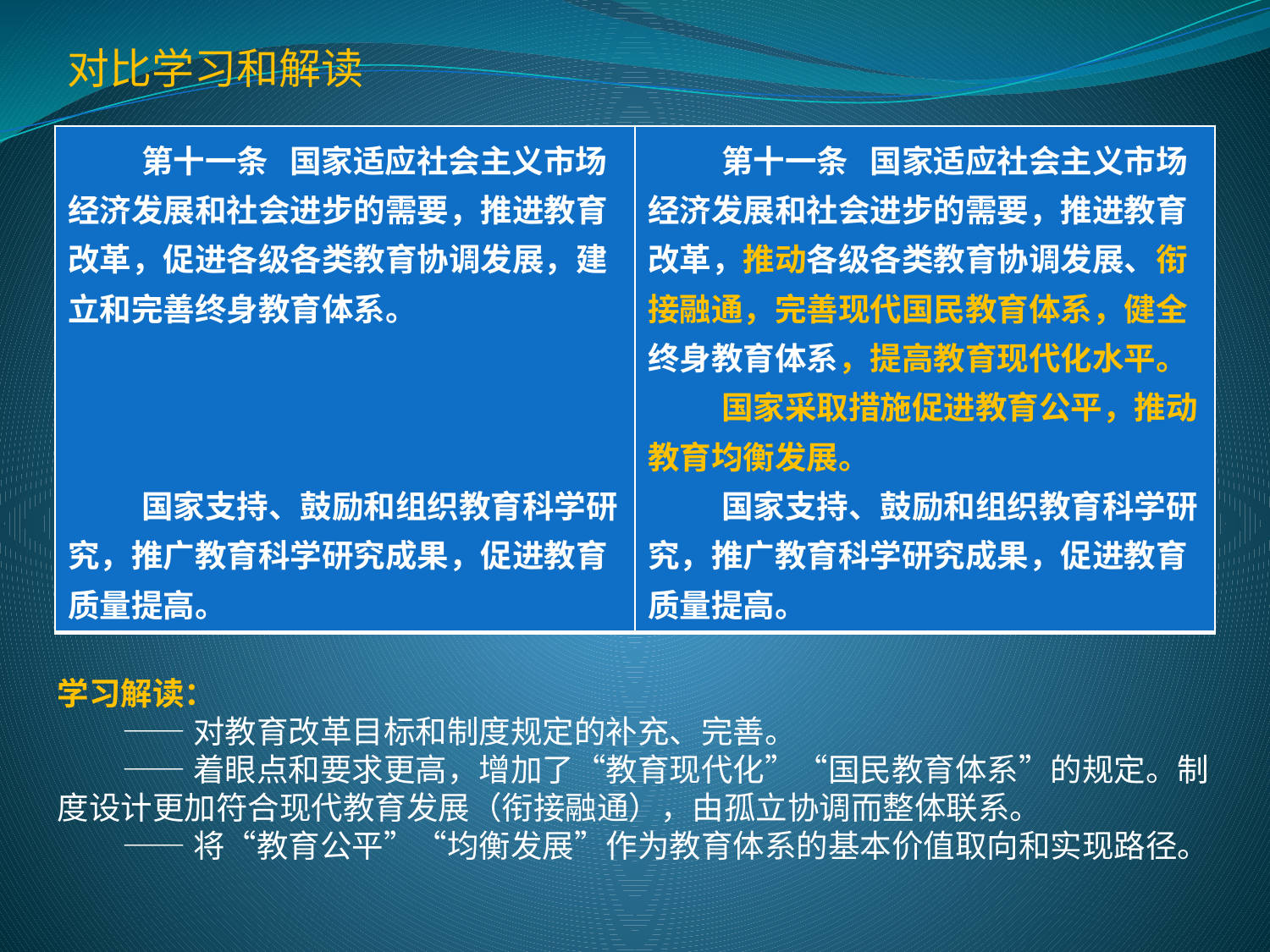

对比学习和解读
| 第十一条 国家适应社会主义市场经济发展和社会进步的需要，推进教育改革，促进各级各类教育协调发展，建立和完善终身教育体系。 国家支持、鼓励和组织教育科学研究，推广教育科学研究成果，促进教育质量提高。 | 第十一条 国家适应社会主义市场经济发展和社会进步的需要，推进教育改革，推动各级各类教育协调发展、衔接融通，完善现代国民教育体系，健全终身教育体系，提高教育现代化水平。 国家采取措施促进教育公平，推动教育均衡发展。 国家支持、鼓励和组织教育科学研究，推广教育科学研究成果，促进教育质量提高。 |
| --- | --- |

学习解读：
         ——对教育改革目标和制度规定的补充、完善。
         ——着眼点和要求更高，增加了“教育现代化”“国民教育体系”的规定。制度设计更加符合现代教育发展（衔接融通），由孤立协调而整体联系。
         ——将“教育公平”“均衡发展”作为教育体系的基本价值取向和实现路径。